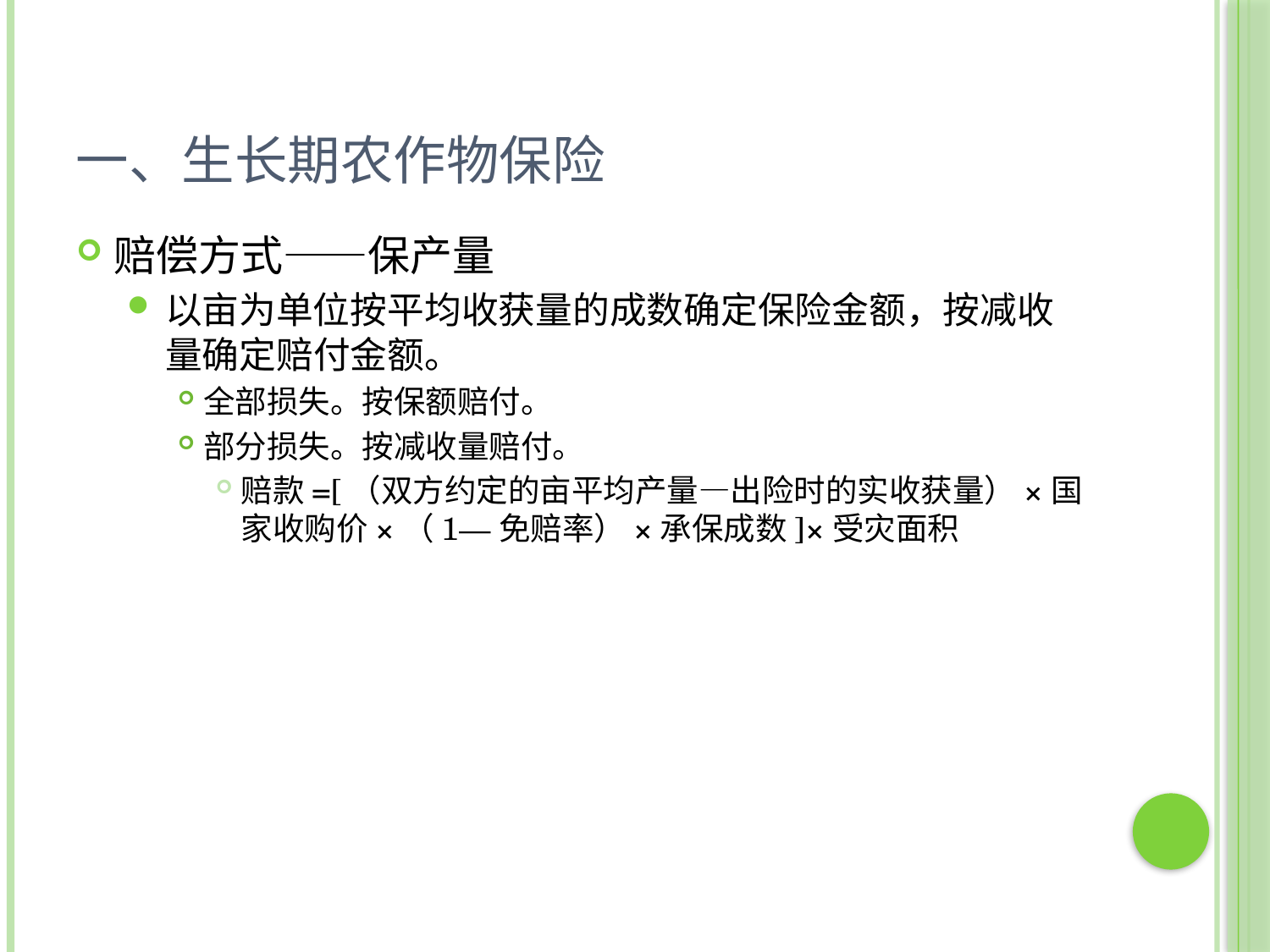

# 一、生长期农作物保险
赔偿方式——保产量
以亩为单位按平均收获量的成数确定保险金额，按减收量确定赔付金额。
全部损失。按保额赔付。
部分损失。按减收量赔付。
赔款=[（双方约定的亩平均产量—出险时的实收获量）×国家收购价×（1—免赔率）×承保成数]×受灾面积